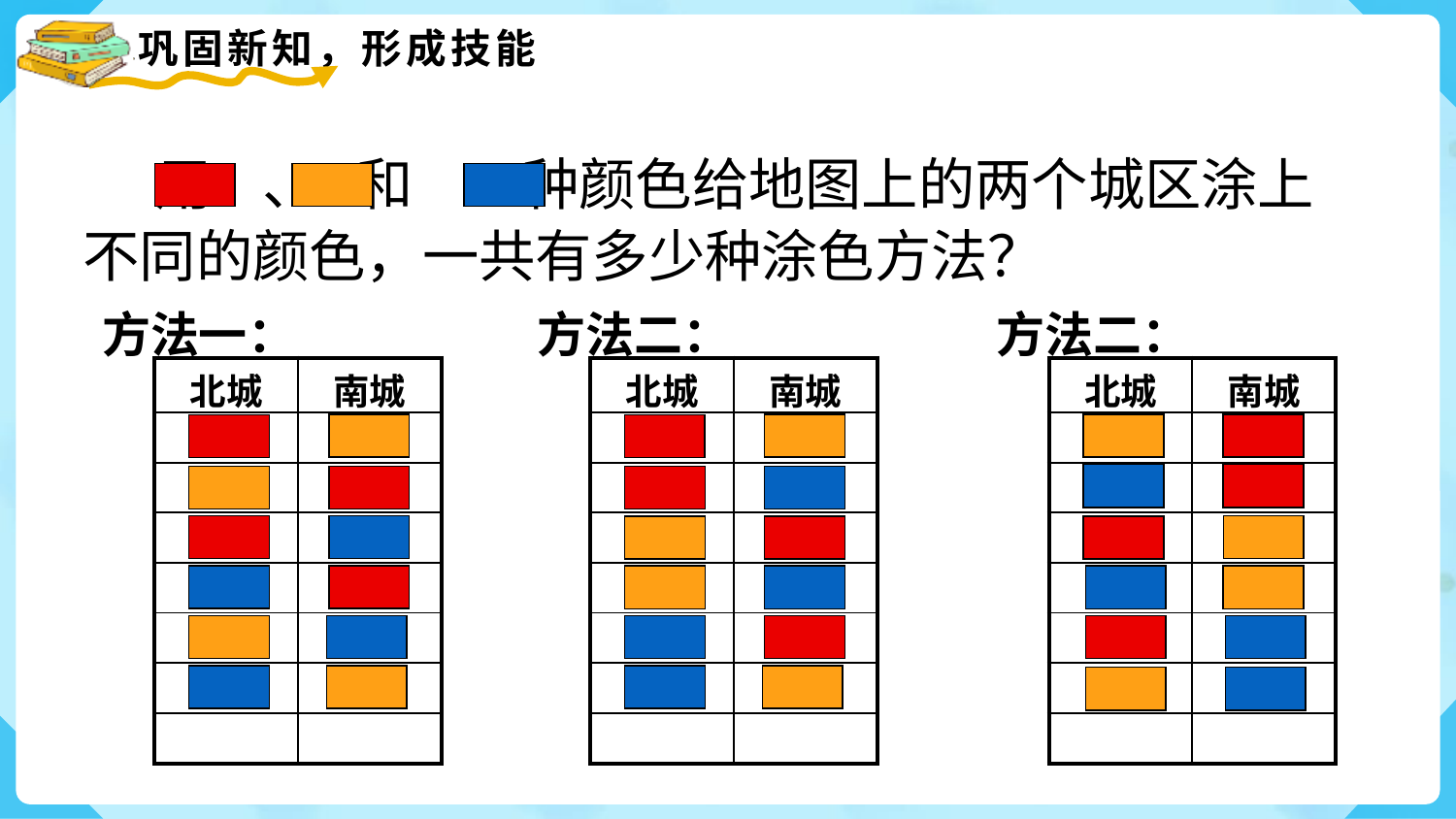

用    、   和    3种颜色给地图上的两个城区涂上

不同的颜色，一共有多少种涂色方法？
方法一：
方法二：
方法二：
| 北城 | 南城 |
| --- | --- |
|  |  |
|  |  |
|  |  |
|  |  |
|  |  |
|  |  |
|  |  |
| 北城 | 南城 |
| --- | --- |
|  |  |
|  |  |
|  |  |
|  |  |
|  |  |
|  |  |
|  |  |
| 北城 | 南城 |
| --- | --- |
|  |  |
|  |  |
|  |  |
|  |  |
|  |  |
|  |  |
|  |  |